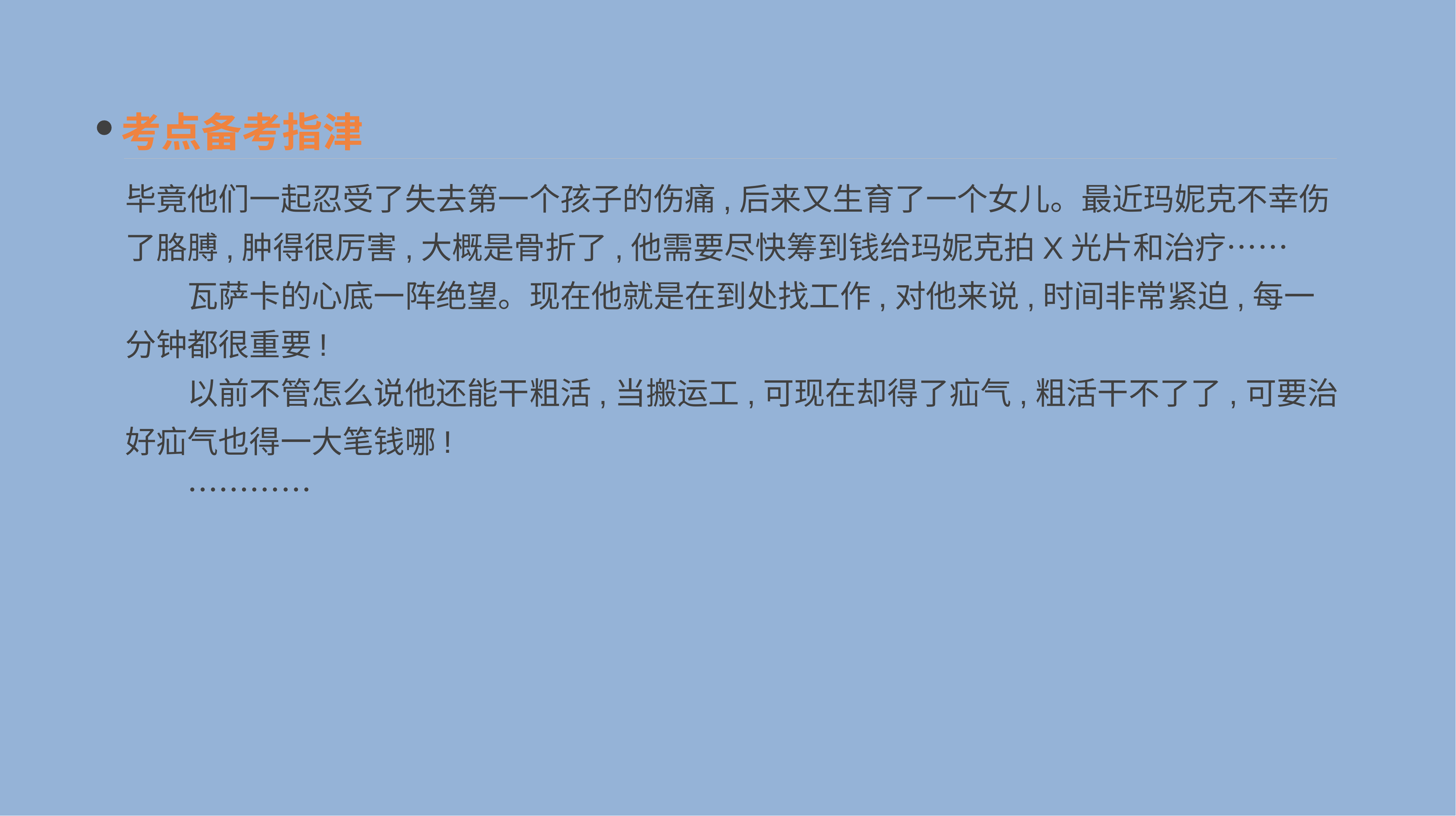

考点备考指津

毕竟他们一起忍受了失去第一个孩子的伤痛,后来又生育了一个女儿。最近玛妮克不幸伤了胳膊,肿得很厉害,大概是骨折了,他需要尽快筹到钱给玛妮克拍X光片和治疗……
　　瓦萨卡的心底一阵绝望。现在他就是在到处找工作,对他来说,时间非常紧迫,每一分钟都很重要!
　　以前不管怎么说他还能干粗活,当搬运工,可现在却得了疝气,粗活干不了了,可要治好疝气也得一大笔钱哪!
　　…………